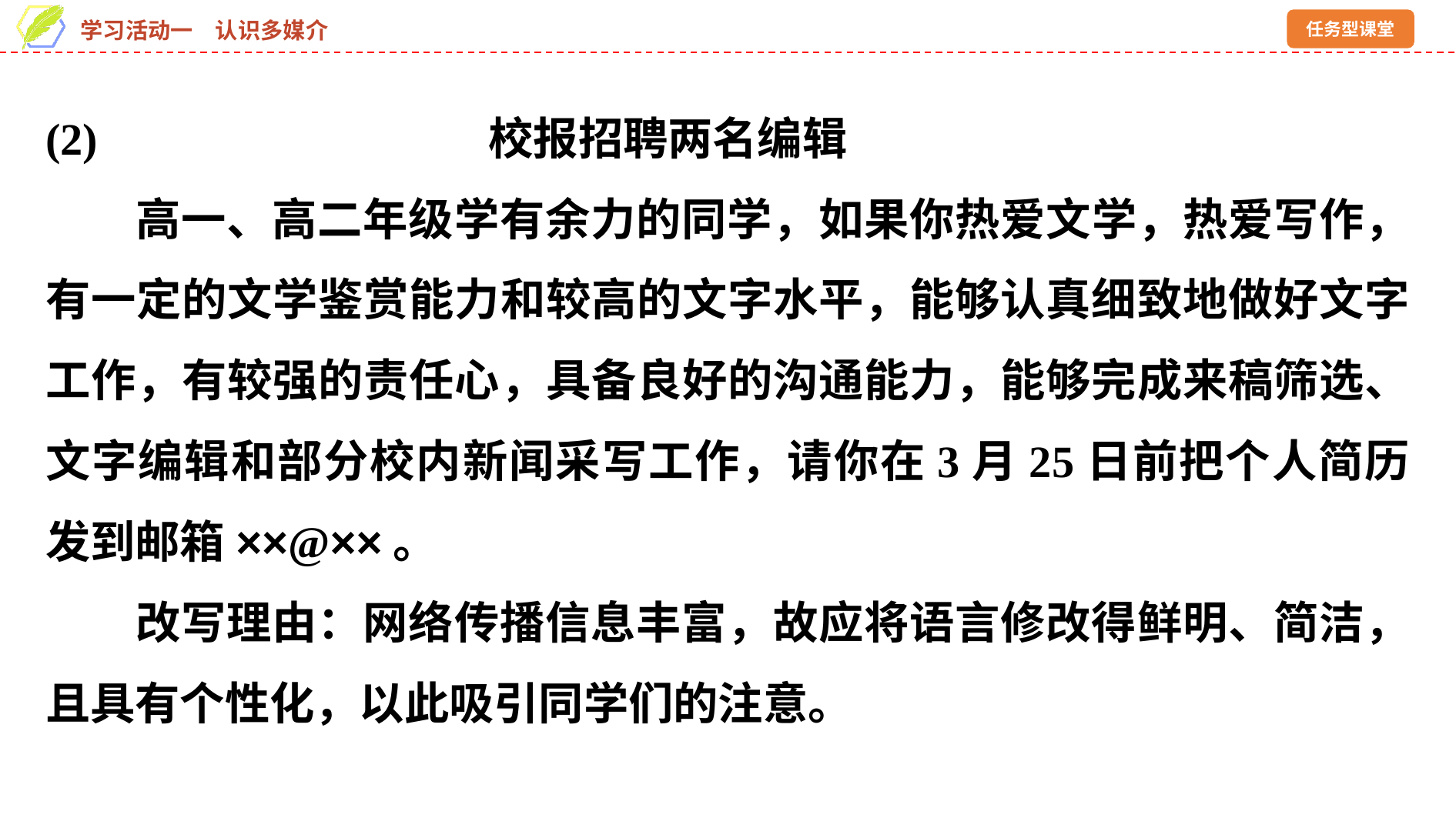

(2)                                  校报招聘两名编辑
高一、高二年级学有余力的同学，如果你热爱文学，热爱写作，有一定的文学鉴赏能力和较高的文字水平，能够认真细致地做好文字工作，有较强的责任心，具备良好的沟通能力，能够完成来稿筛选、文字编辑和部分校内新闻采写工作，请你在3月25日前把个人简历发到邮箱××@××。
改写理由：网络传播信息丰富，故应将语言修改得鲜明、简洁，且具有个性化，以此吸引同学们的注意。